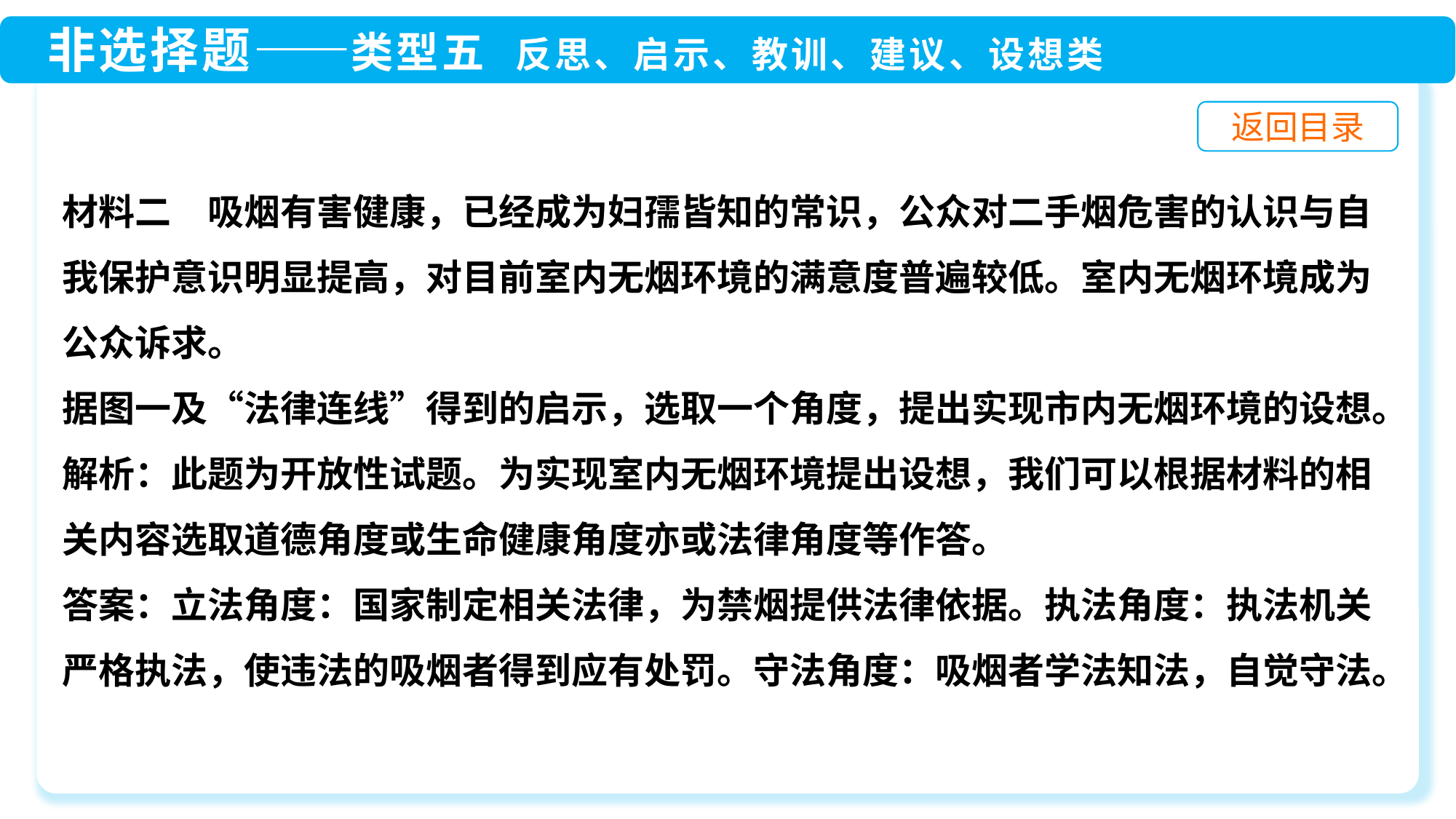

材料二　吸烟有害健康，已经成为妇孺皆知的常识，公众对二手烟危害的认识与自我保护意识明显提高，对目前室内无烟环境的满意度普遍较低。室内无烟环境成为公众诉求。
据图一及“法律连线”得到的启示，选取一个角度，提出实现市内无烟环境的设想。
解析：此题为开放性试题。为实现室内无烟环境提出设想，我们可以根据材料的相关内容选取道德角度或生命健康角度亦或法律角度等作答。
答案：立法角度：国家制定相关法律，为禁烟提供法律依据。执法角度：执法机关严格执法，使违法的吸烟者得到应有处罚。守法角度：吸烟者学法知法，自觉守法。